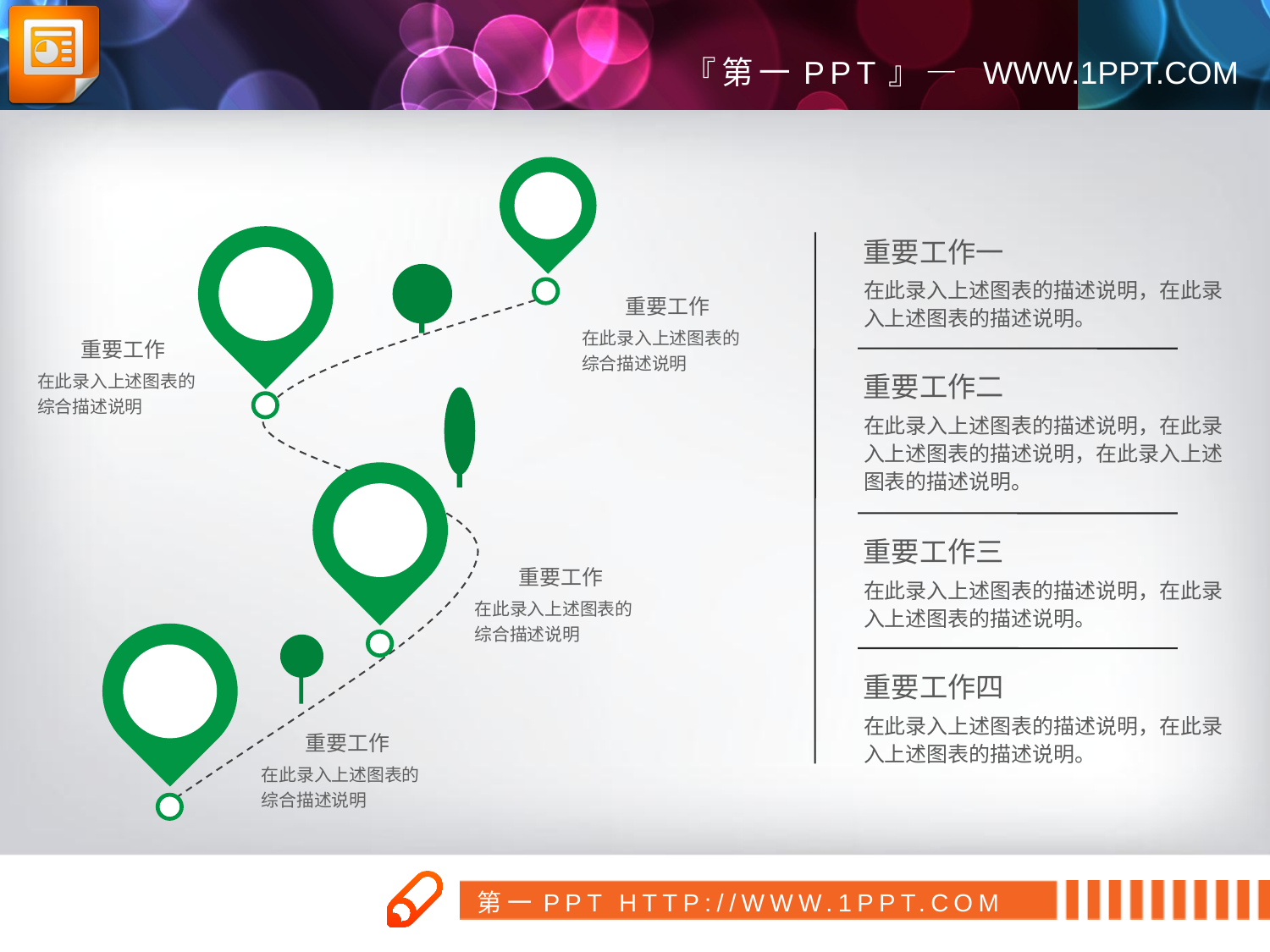

重要工作一

在此录入上述图表的描述说明，在此录入上述图表的描述说明。

重要工作

在此录入上述图表的综合描述说明
重要工作

在此录入上述图表的综合描述说明
重要工作二

在此录入上述图表的描述说明，在此录入上述图表的描述说明，在此录入上述图表的描述说明。

重要工作三
重要工作
在此录入上述图表的描述说明，在此录入上述图表的描述说明。
在此录入上述图表的综合描述说明

重要工作四
在此录入上述图表的描述说明，在此录入上述图表的描述说明。
重要工作
在此录入上述图表的综合描述说明